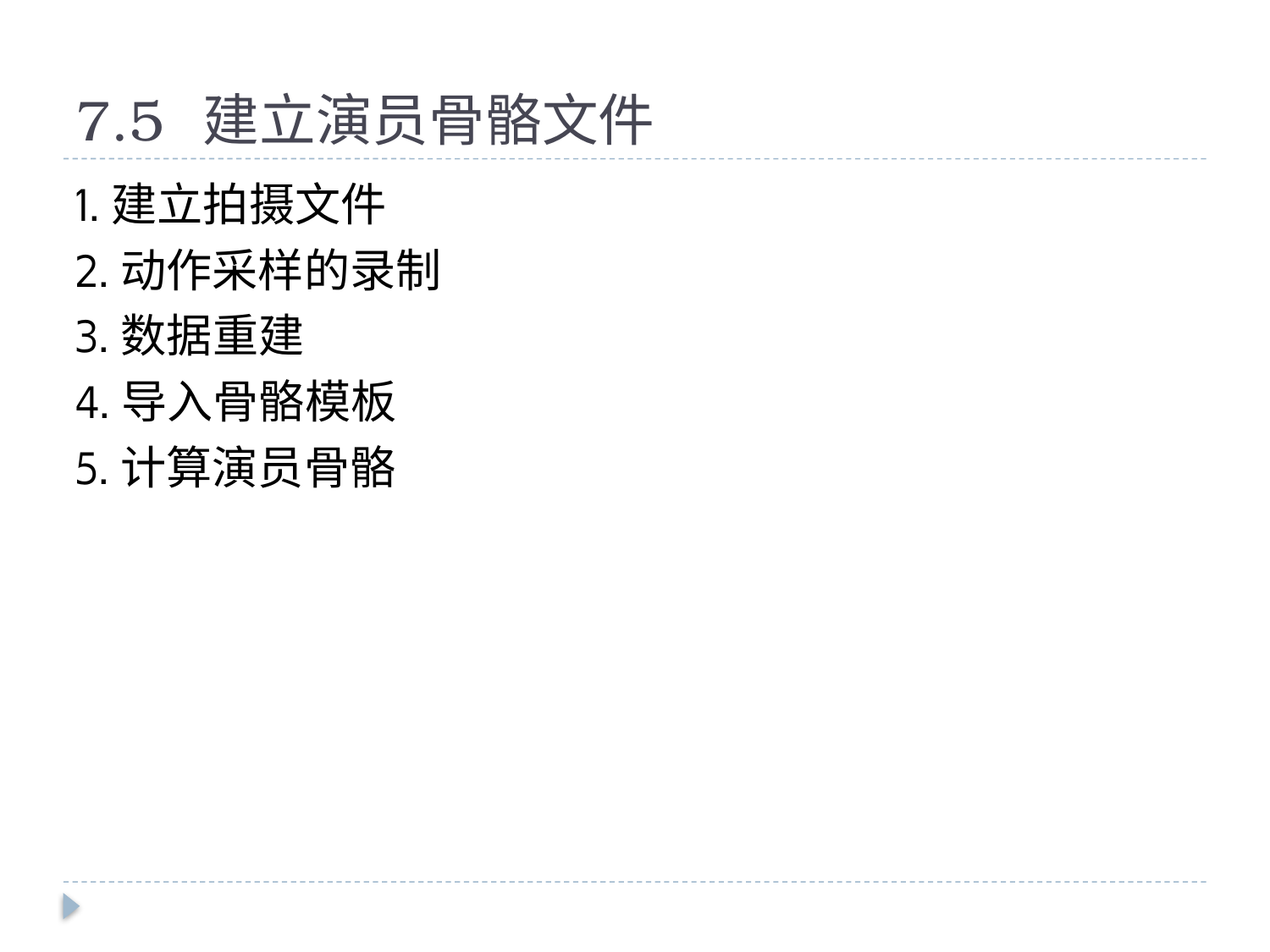

# 7.5	建立演员骨骼文件
1.建立拍摄文件
2.动作采样的录制
3.数据重建
4.导入骨骼模板
5.计算演员骨骼